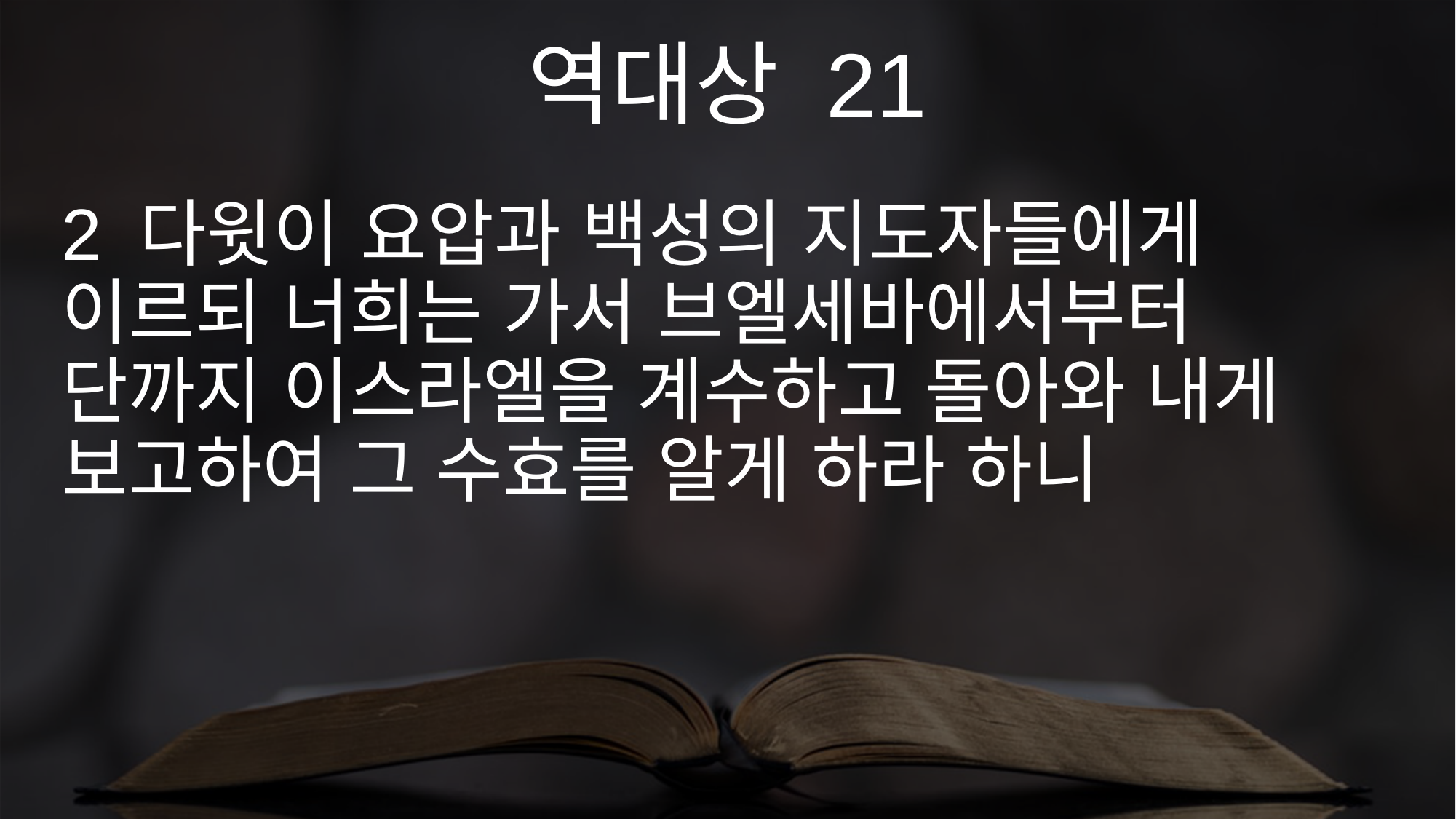

역대상 21
2 다윗이 요압과 백성의 지도자들에게 이르되 너희는 가서 브엘세바에서부터 단까지 이스라엘을 계수하고 돌아와 내게 보고하여 그 수효를 알게 하라 하니